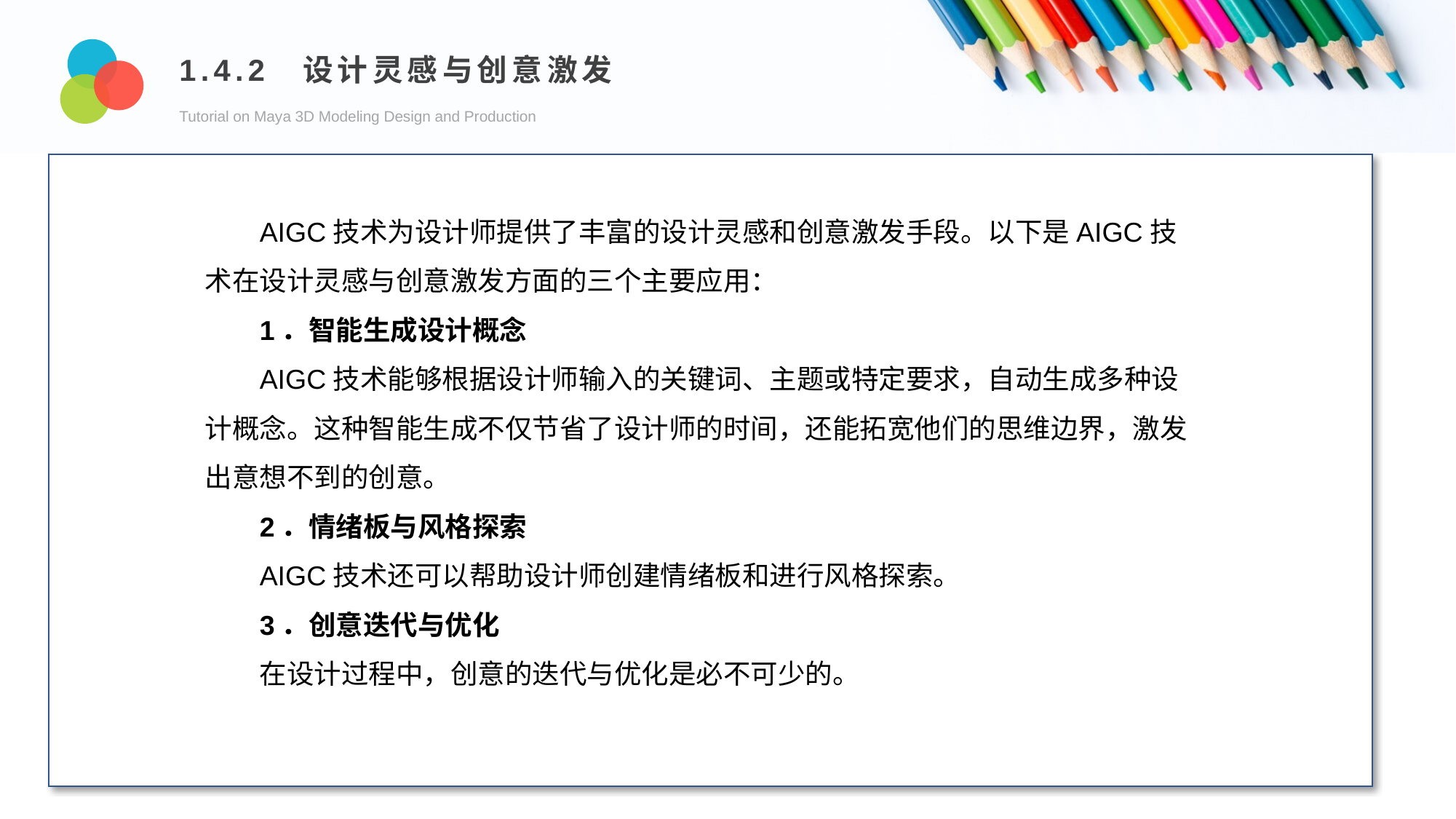

1.4.2  设计灵感与创意激发
Tutorial on Maya 3D Modeling Design and Production
Design and Production
AIGC技术为设计师提供了丰富的设计灵感和创意激发手段。以下是AIGC技术在设计灵感与创意激发方面的三个主要应用：
1．智能生成设计概念
AIGC技术能够根据设计师输入的关键词、主题或特定要求，自动生成多种设计概念。这种智能生成不仅节省了设计师的时间，还能拓宽他们的思维边界，激发出意想不到的创意。
2．情绪板与风格探索
AIGC技术还可以帮助设计师创建情绪板和进行风格探索。
3．创意迭代与优化
在设计过程中，创意的迭代与优化是必不可少的。